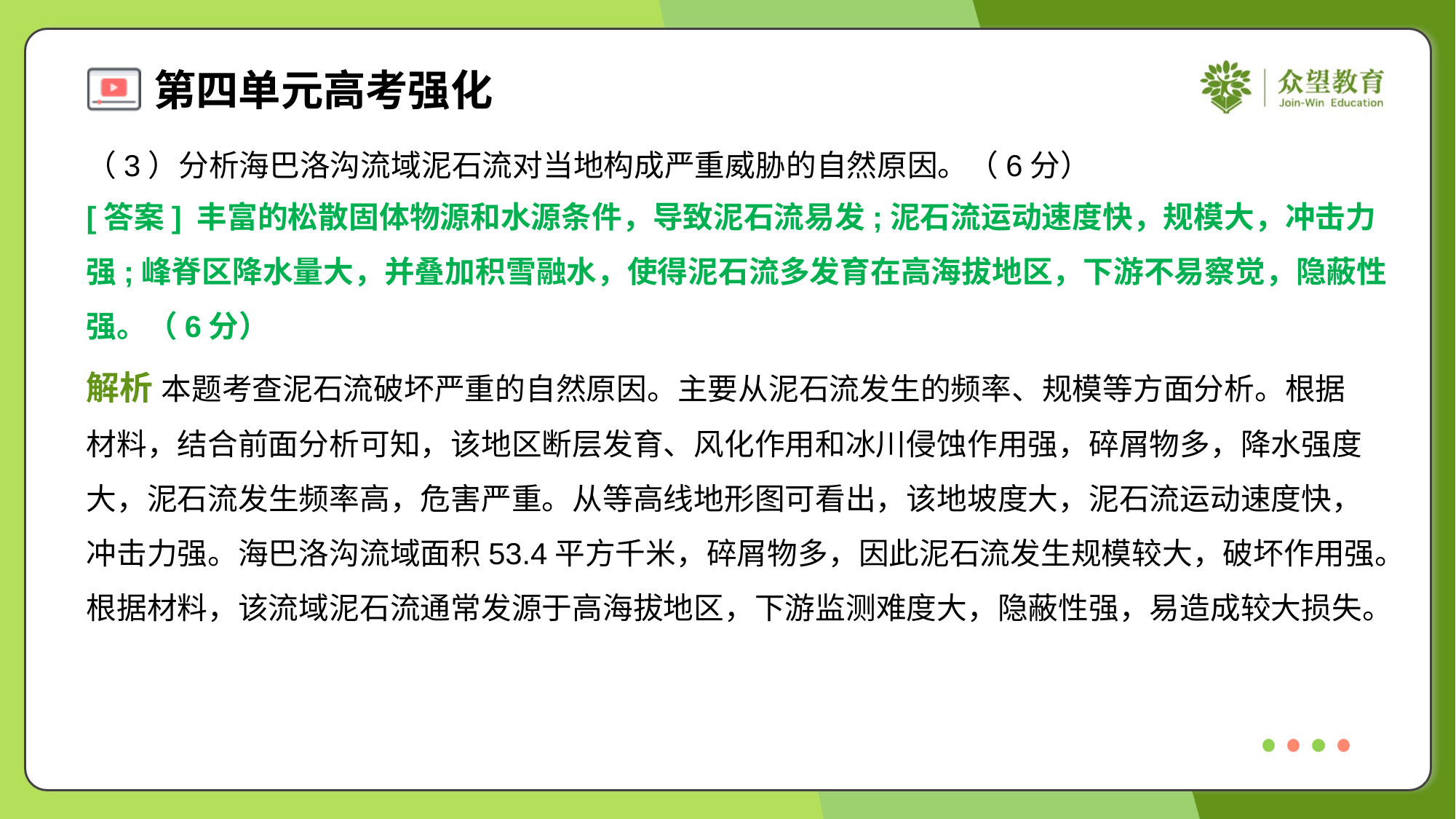

（3）分析海巴洛沟流域泥石流对当地构成严重威胁的自然原因。（6分）
[答案] 丰富的松散固体物源和水源条件，导致泥石流易发;泥石流运动速度快，规模大，冲击力
强;峰脊区降水量大，并叠加积雪融水，使得泥石流多发育在高海拔地区，下游不易察觉，隐蔽性
强。（6分）
解析 本题考查泥石流破坏严重的自然原因。主要从泥石流发生的频率、规模等方面分析。根据
材料，结合前面分析可知，该地区断层发育、风化作用和冰川侵蚀作用强，碎屑物多，降水强度
大，泥石流发生频率高，危害严重。从等高线地形图可看出，该地坡度大，泥石流运动速度快，
冲击力强。海巴洛沟流域面积53.4平方千米，碎屑物多，因此泥石流发生规模较大，破坏作用强。
根据材料，该流域泥石流通常发源于高海拔地区，下游监测难度大，隐蔽性强，易造成较大损失。